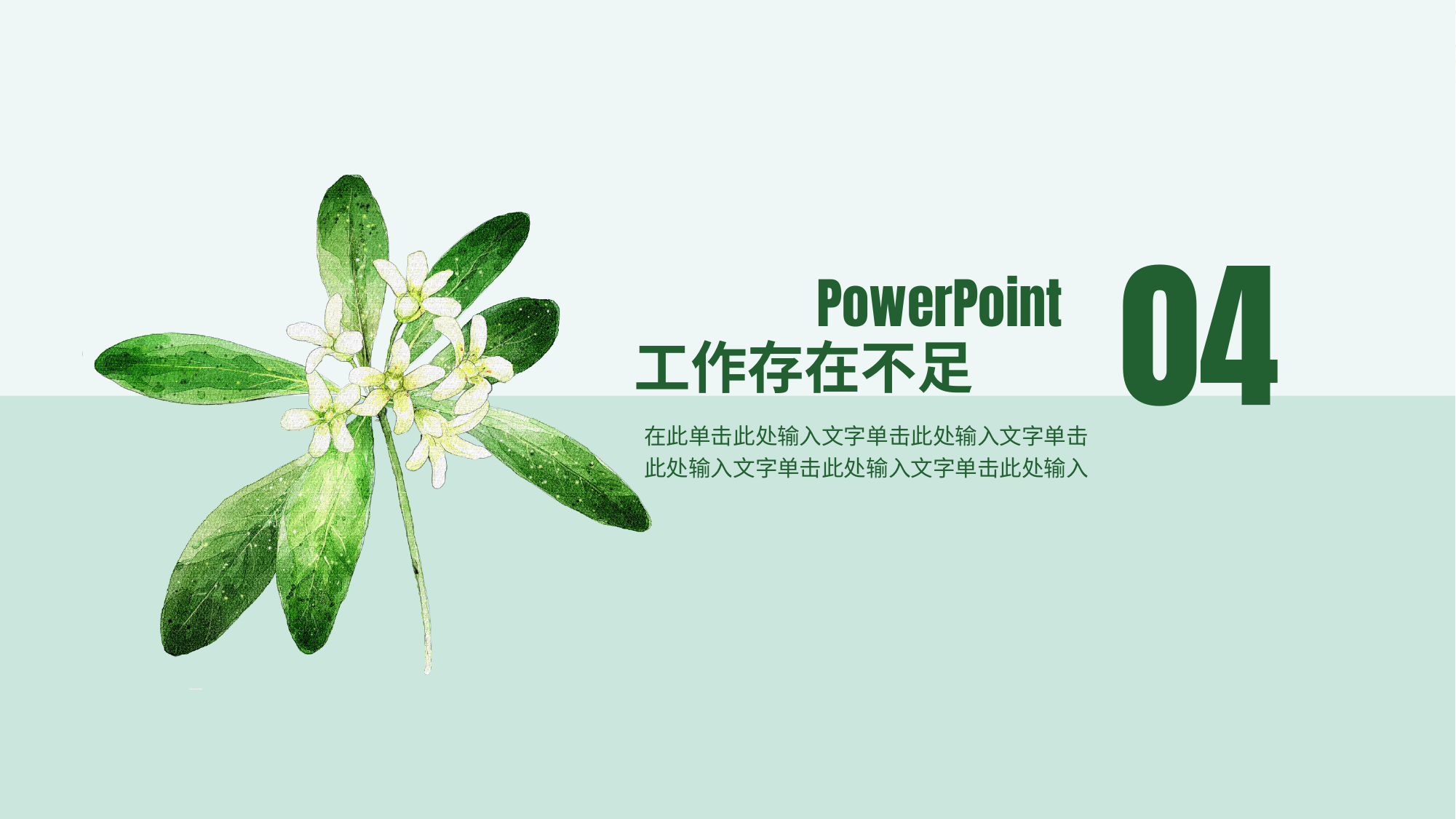

04
PowerPoint
工作存在不足
在此单击此处输入文字单击此处输入文字单击此处输入文字单击此处输入文字单击此处输入